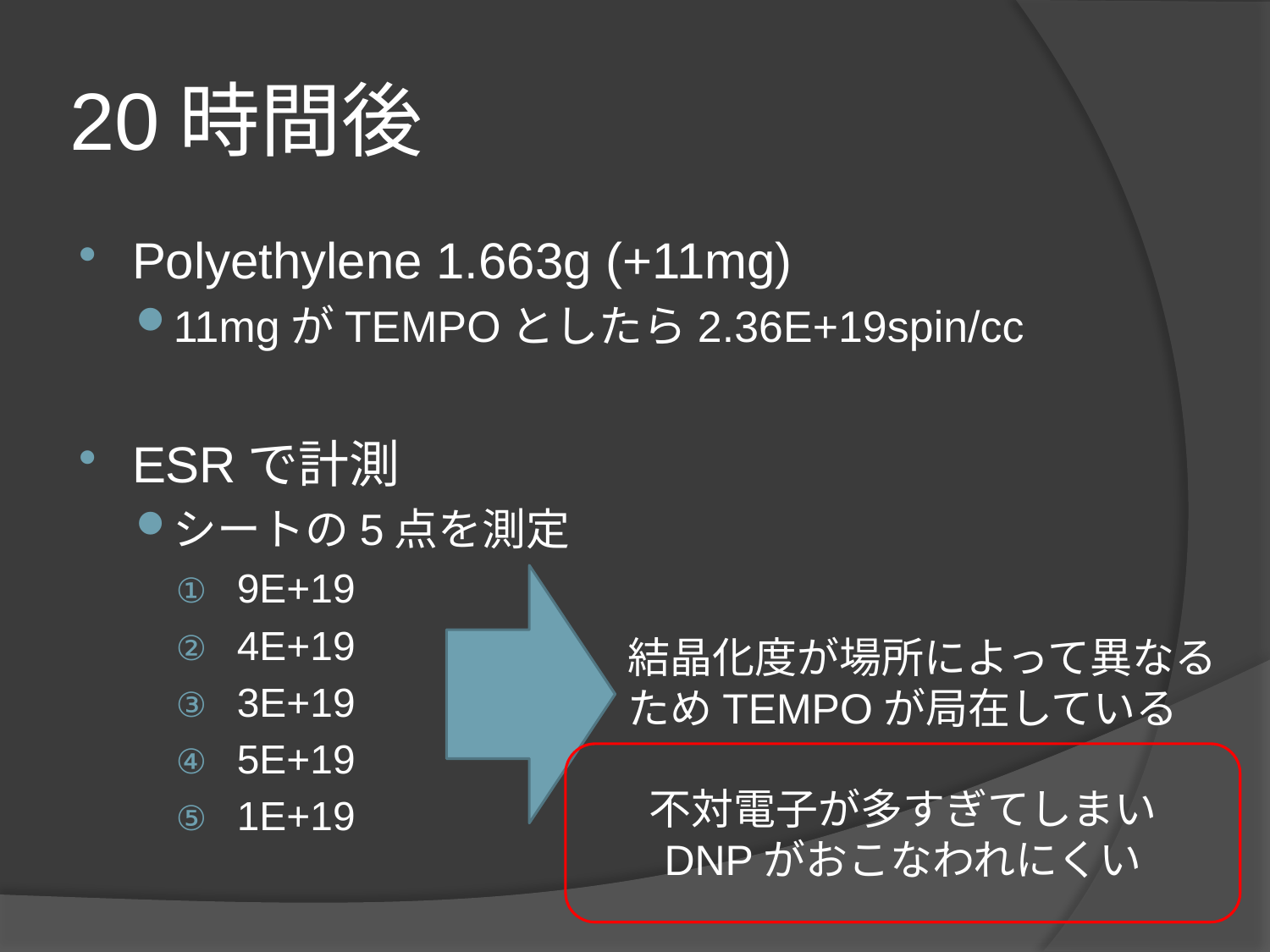

# 20時間後
Polyethylene 1.663g (+11mg)
11mgがTEMPOとしたら2.36E+19spin/cc

ESRで計測
シートの5点を測定
9E+19
4E+19
3E+19
5E+19
1E+19

結晶化度が場所によって異なるためTEMPOが局在している
不対電子が多すぎてしまい
DNPがおこなわれにくい